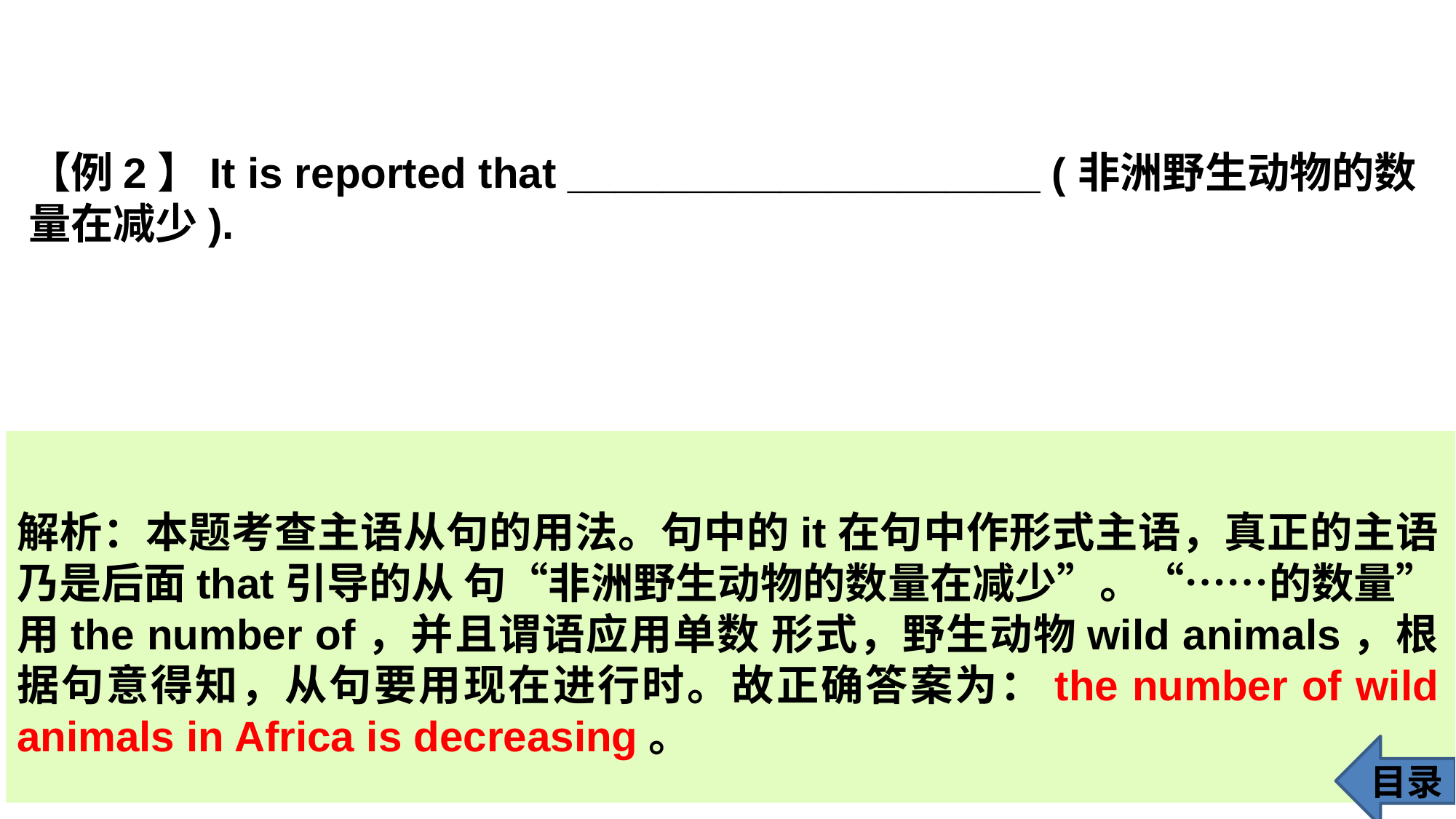

【例2】It is reported that ____________________ (非洲野生动物的数量在减少).

解析：本题考查主语从句的用法。句中的it在句中作形式主语，真正的主语乃是后面that引导的从 句“非洲野生动物的数量在减少”。“……的数量”用the number of，并且谓语应用单数 形式，野生动物wild animals，根据句意得知，从句要用现在进行时。故正确答案为：the number of wild animals in Africa is decreasing。
目录
22